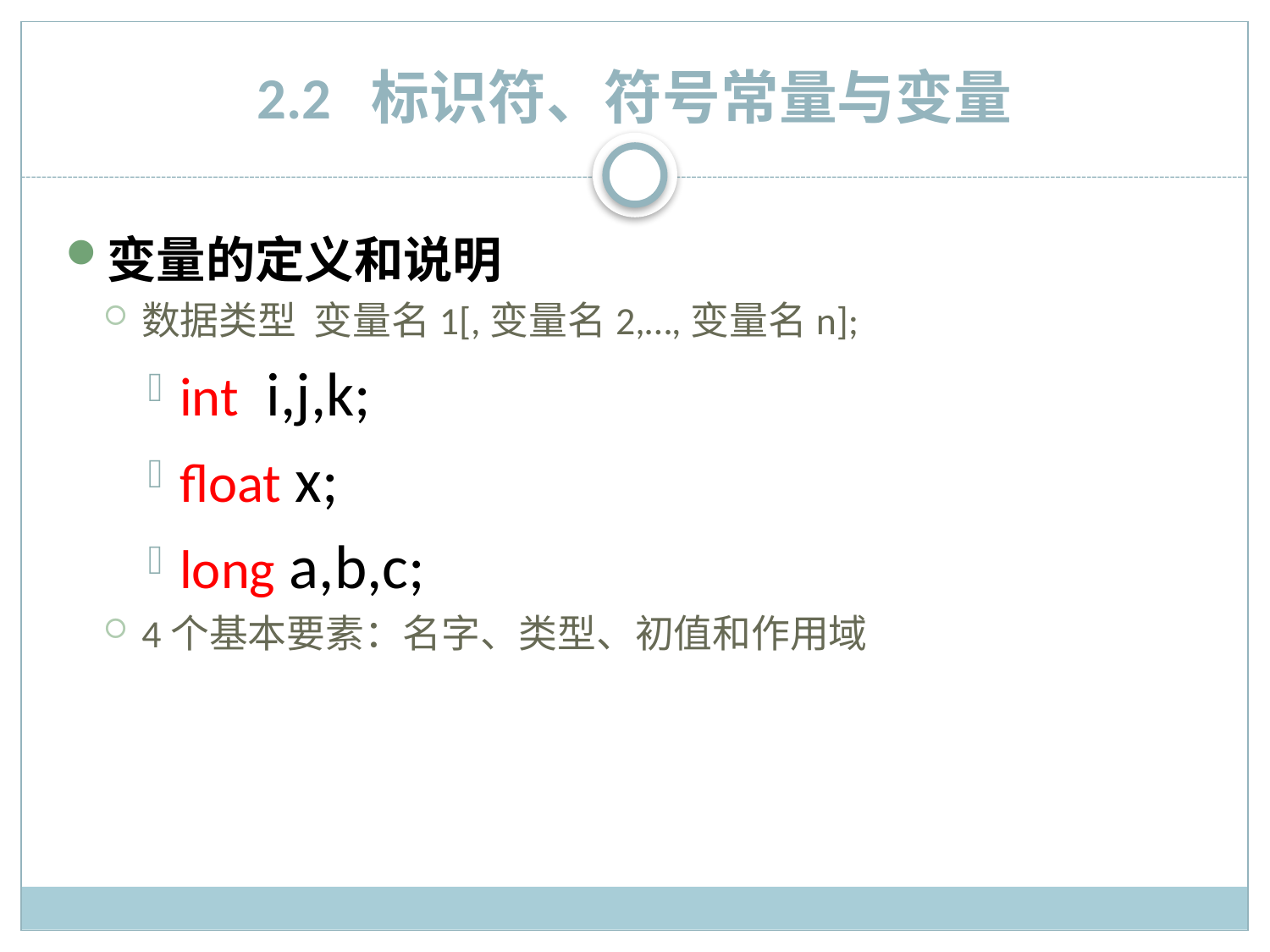

# 2.2  标识符、符号常量与变量
变量的定义和说明
数据类型  变量名1[,变量名2,…,变量名n];
int  i,j,k;
float x;
long a,b,c;
4个基本要素：名字、类型、初值和作用域